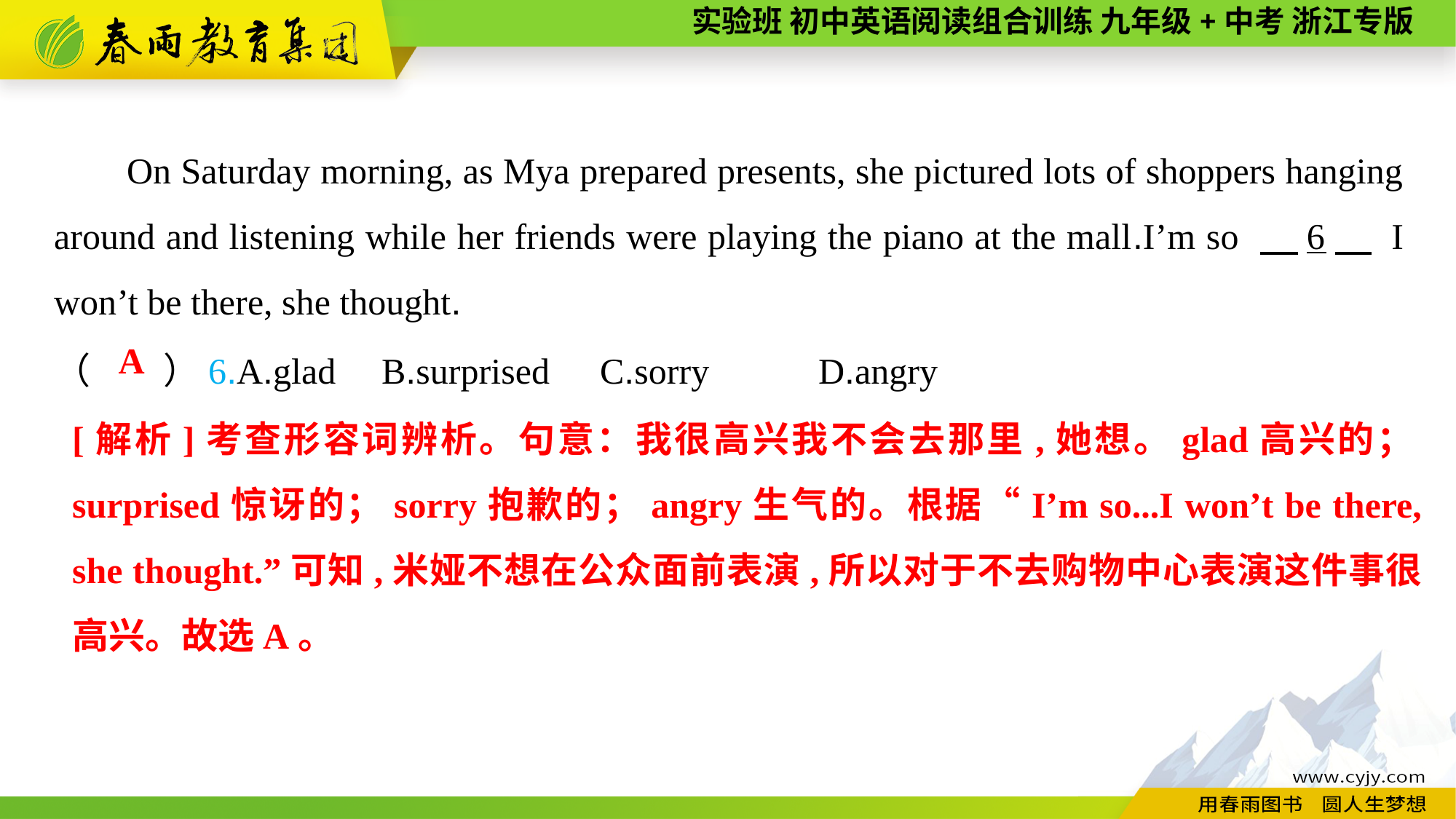

On Saturday morning, as Mya prepared presents, she pictured lots of shoppers hanging around and listening while her friends were playing the piano at the mall.I’m so 　6　 I won’t be there, she thought.
（　　）6.A.glad	B.surprised	C.sorry	D.angry
A
[解析]考查形容词辨析。句意：我很高兴我不会去那里,她想。glad高兴的；surprised惊讶的；sorry抱歉的；angry生气的。根据“I’m so...I won’t be there, she thought.”可知,米娅不想在公众面前表演,所以对于不去购物中心表演这件事很高兴。故选A。